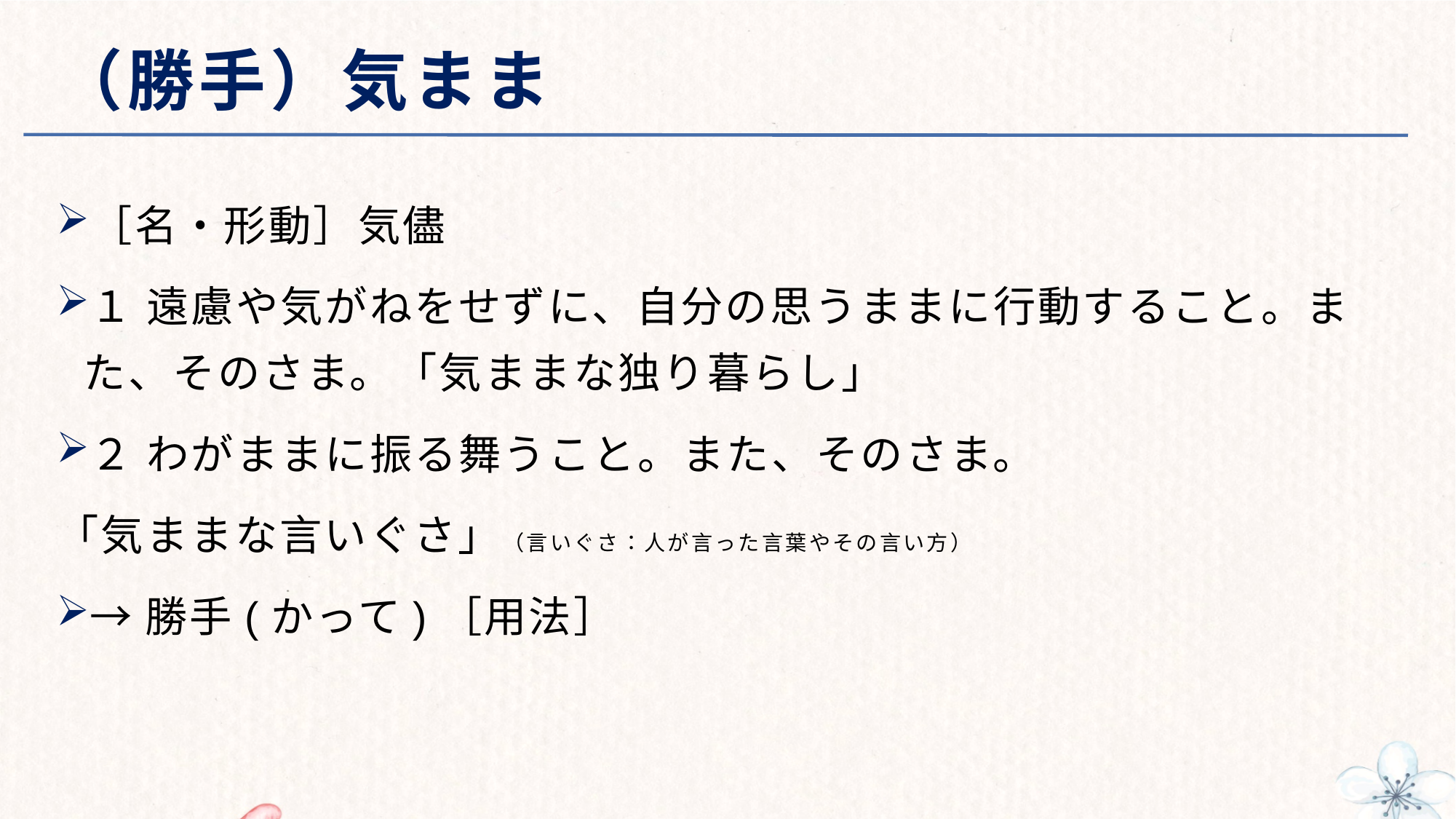

# （勝手）気まま
［名・形動］気儘
１ 遠慮や気がねをせずに、自分の思うままに行動すること。また、そのさま。「気ままな独り暮らし」
２ わがままに振る舞うこと。また、そのさま。
「気ままな言いぐさ」（言いぐさ：人が言った言葉やその言い方）
→勝手(かって)［用法］